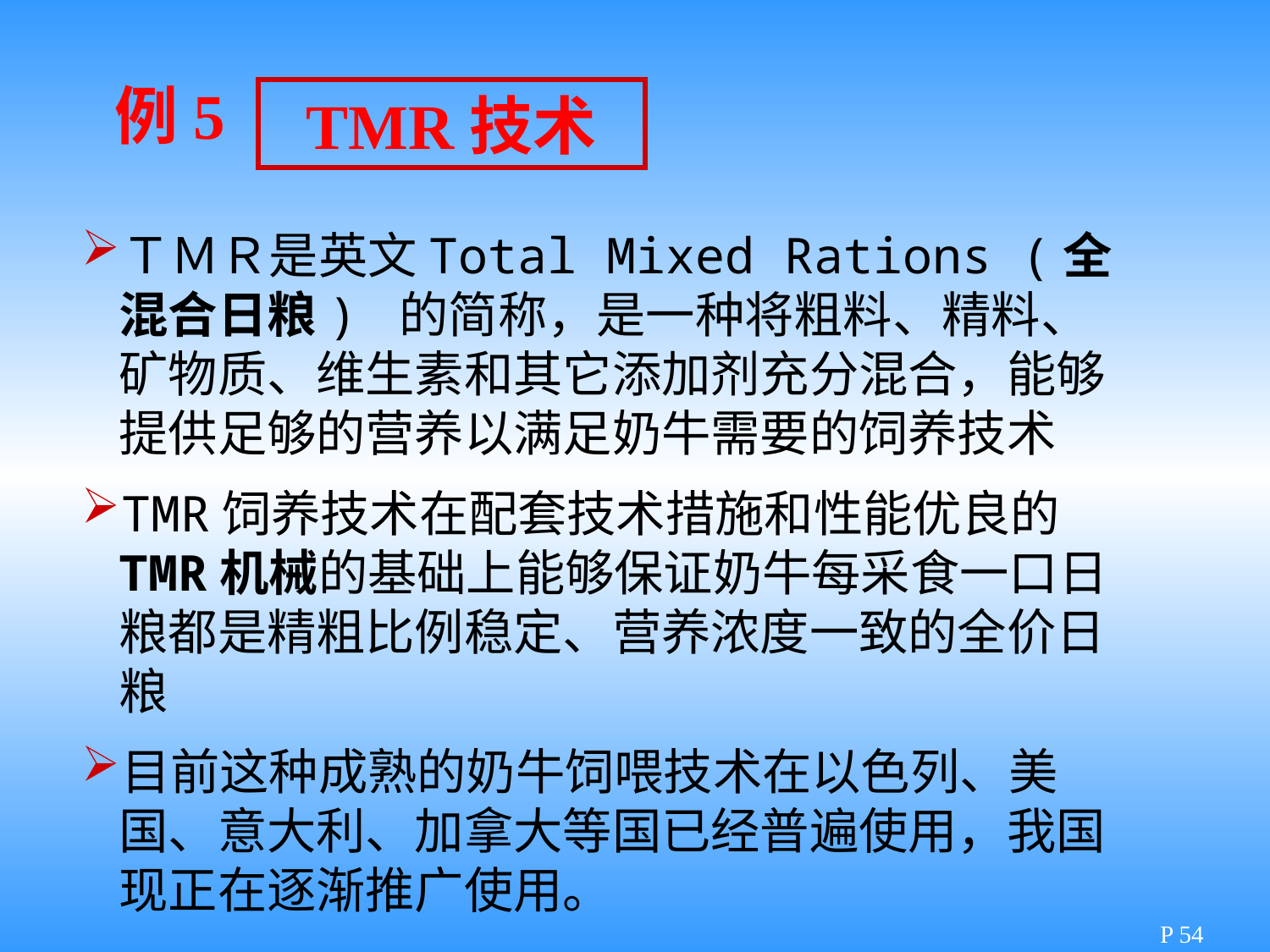

例5
TMR技术
ＴＭＲ是英文Total Mixed Rations (全混合日粮) 的简称，是一种将粗料、精料、矿物质、维生素和其它添加剂充分混合，能够提供足够的营养以满足奶牛需要的饲养技术
TMR饲养技术在配套技术措施和性能优良的TMR机械的基础上能够保证奶牛每采食一口日粮都是精粗比例稳定、营养浓度一致的全价日粮
目前这种成熟的奶牛饲喂技术在以色列、美国、意大利、加拿大等国已经普遍使用，我国现正在逐渐推广使用。
P 54